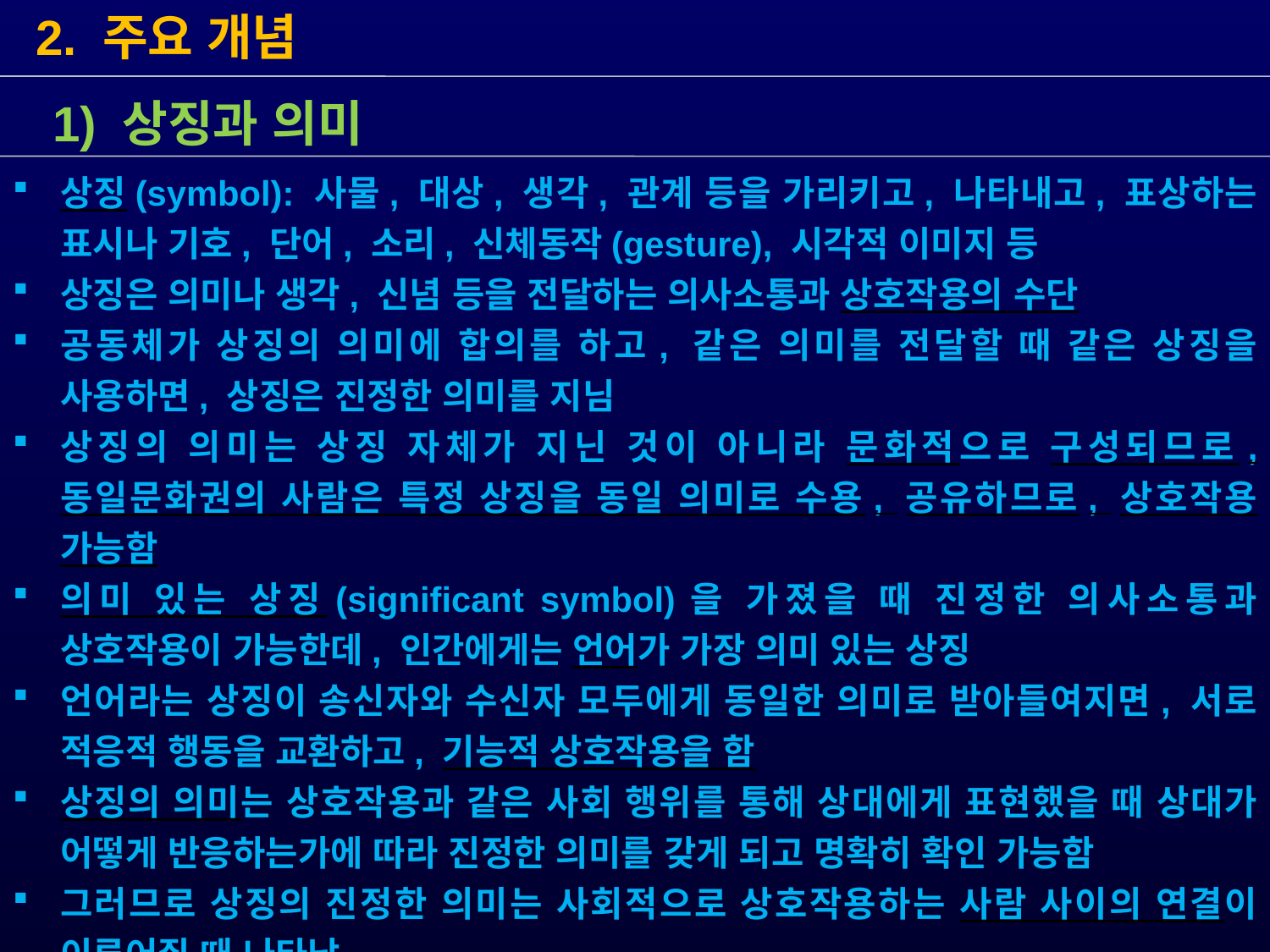

2. 주요 개념

  1) 상징과 의미

상징(symbol): 사물, 대상, 생각, 관계 등을 가리키고, 나타내고, 표상하는 표시나 기호, 단어, 소리, 신체동작(gesture), 시각적 이미지 등
상징은 의미나 생각, 신념 등을 전달하는 의사소통과 상호작용의 수단
공동체가 상징의 의미에 합의를 하고, 같은 의미를 전달할 때 같은 상징을 사용하면, 상징은 진정한 의미를 지님
상징의 의미는 상징 자체가 지닌 것이 아니라 문화적으로 구성되므로, 동일문화권의 사람은 특정 상징을 동일 의미로 수용, 공유하므로, 상호작용 가능함
의미 있는 상징(significant symbol)을 가졌을 때 진정한 의사소통과 상호작용이 가능한데, 인간에게는 언어가 가장 의미 있는 상징
언어라는 상징이 송신자와 수신자 모두에게 동일한 의미로 받아들여지면, 서로 적응적 행동을 교환하고, 기능적 상호작용을 함
상징의 의미는 상호작용과 같은 사회 행위를 통해 상대에게 표현했을 때 상대가 어떻게 반응하는가에 따라 진정한 의미를 갖게 되고 명확히 확인 가능함
그러므로 상징의 진정한 의미는 사회적으로 상호작용하는 사람 사이의 연결이 이루어질 때 나타남